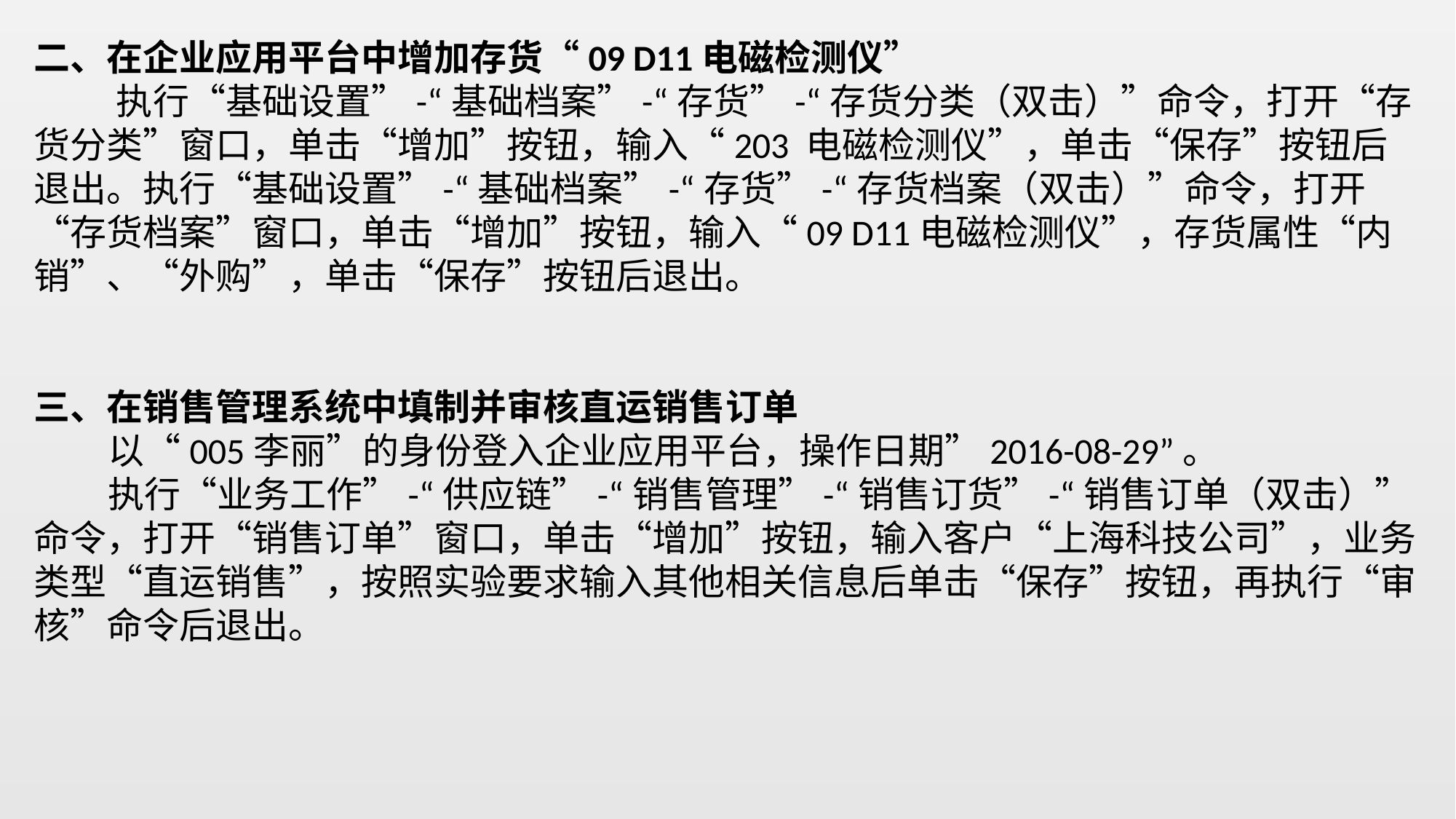

二、在企业应用平台中增加存货“09 D11电磁检测仪”
         执行“基础设置”-“基础档案”-“存货”-“存货分类（双击）”命令，打开“存货分类”窗口，单击“增加”按钮，输入“203 电磁检测仪”，单击“保存”按钮后退出。执行“基础设置”-“基础档案”-“存货”-“存货档案（双击）”命令，打开“存货档案”窗口，单击“增加”按钮，输入“09 D11电磁检测仪”，存货属性“内销”、“外购”，单击“保存”按钮后退出。

三、在销售管理系统中填制并审核直运销售订单
        以“005李丽”的身份登入企业应用平台，操作日期”2016-08-29”。
        执行“业务工作”-“供应链”-“销售管理”-“销售订货”-“销售订单（双击）”命令，打开“销售订单”窗口，单击“增加”按钮，输入客户“上海科技公司”，业务类型“直运销售”，按照实验要求输入其他相关信息后单击“保存”按钮，再执行“审核”命令后退出。